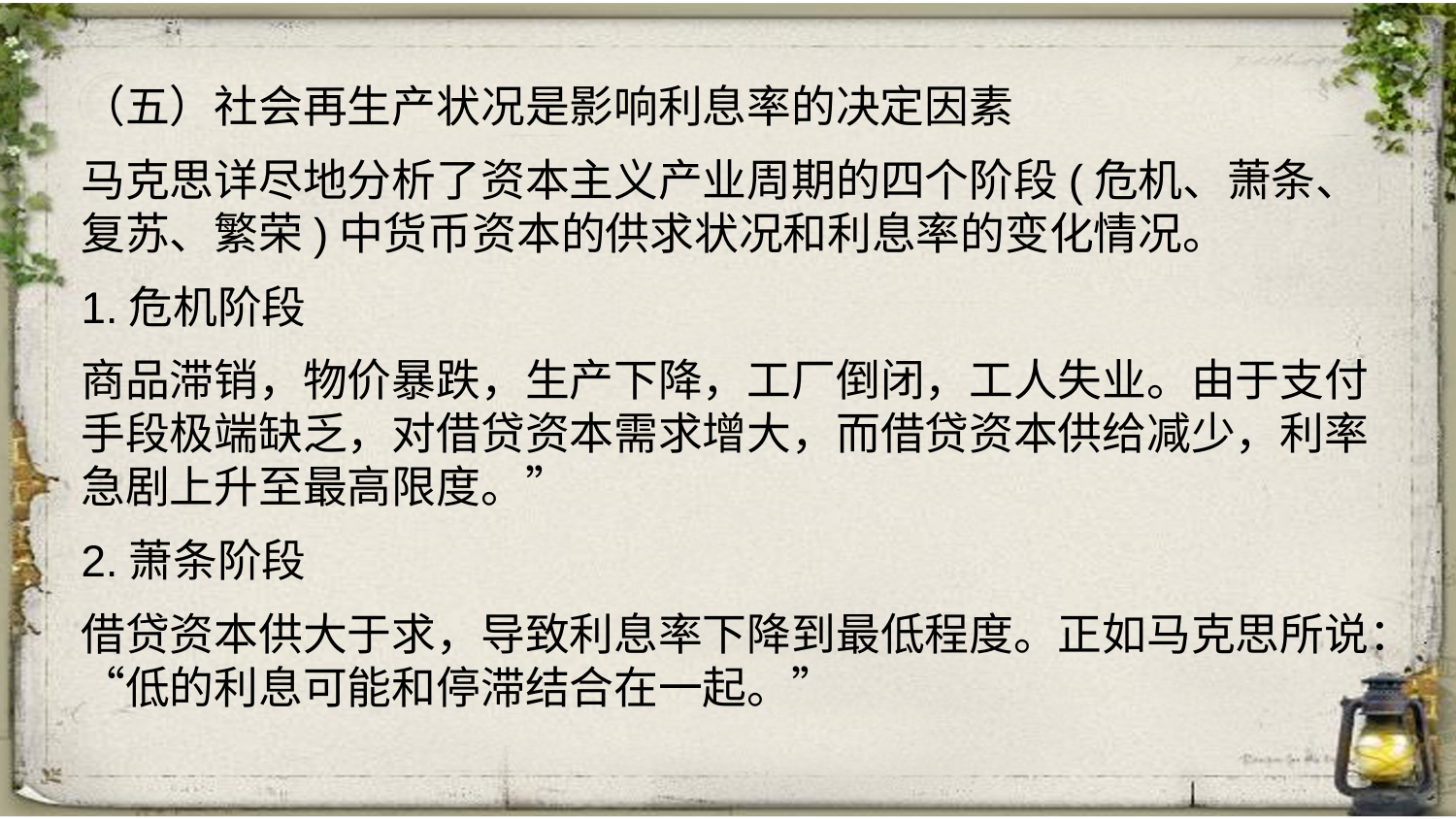

（五）社会再生产状况是影响利息率的决定因素
马克思详尽地分析了资本主义产业周期的四个阶段(危机、萧条、复苏、繁荣)中货币资本的供求状况和利息率的变化情况。
1.危机阶段
商品滞销，物价暴跌，生产下降，工厂倒闭，工人失业。由于支付手段极端缺乏，对借贷资本需求增大，而借贷资本供给减少，利率急剧上升至最高限度。”
2.萧条阶段
借贷资本供大于求，导致利息率下降到最低程度。正如马克思所说：“低的利息可能和停滞结合在一起。”